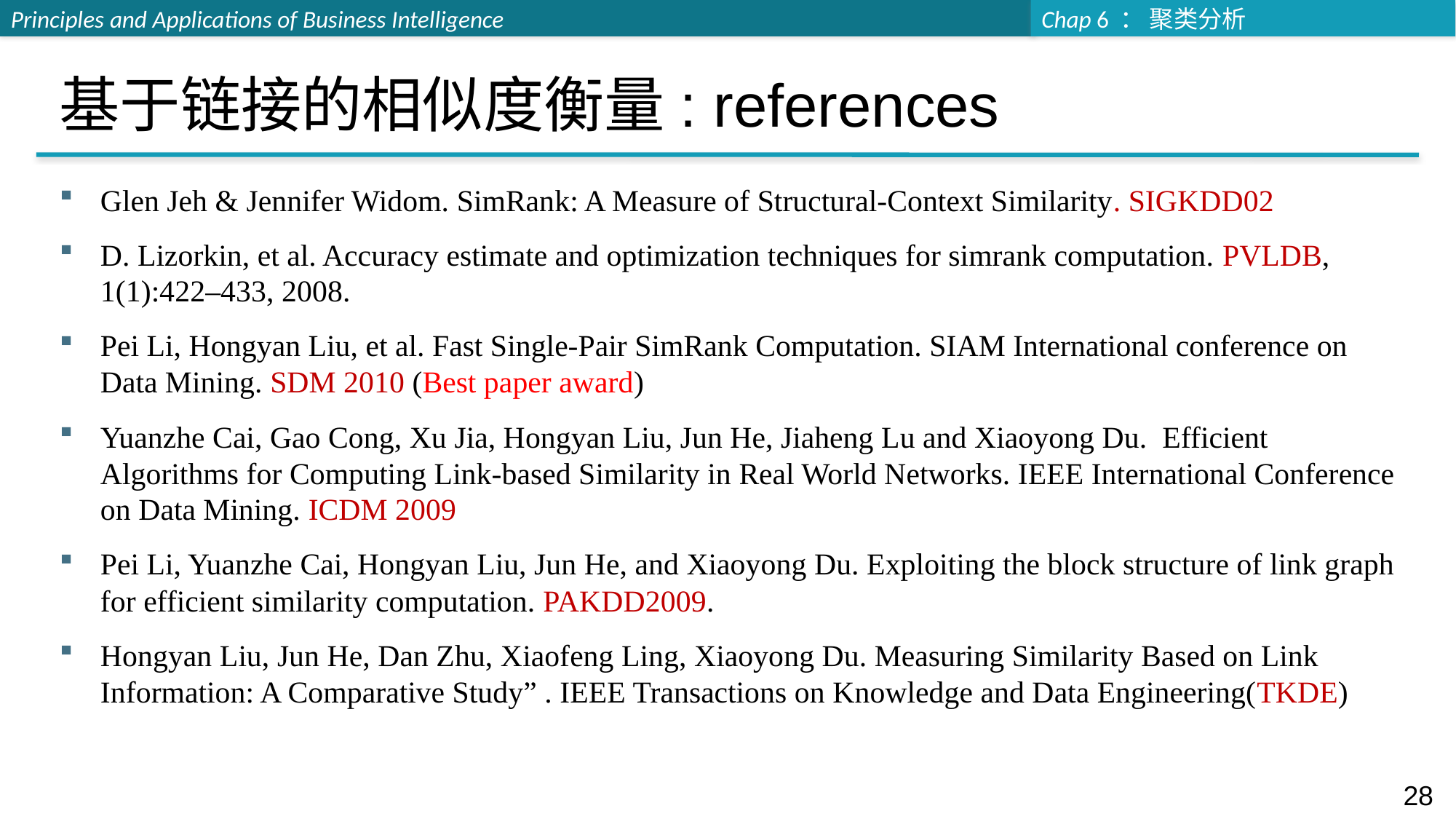

# 基于链接的相似度衡量: references
Glen Jeh & Jennifer Widom. SimRank: A Measure of Structural-Context Similarity. SIGKDD02
D. Lizorkin, et al. Accuracy estimate and optimization techniques for simrank computation. PVLDB, 1(1):422–433, 2008.
Pei Li, Hongyan Liu, et al. Fast Single-Pair SimRank Computation. SIAM International conference on Data Mining. SDM 2010 (Best paper award)
Yuanzhe Cai, Gao Cong, Xu Jia, Hongyan Liu, Jun He, Jiaheng Lu and Xiaoyong Du.  Efficient Algorithms for Computing Link-based Similarity in Real World Networks. IEEE International Conference on Data Mining. ICDM 2009
Pei Li, Yuanzhe Cai, Hongyan Liu, Jun He, and Xiaoyong Du. Exploiting the block structure of link graph for efficient similarity computation. PAKDD2009.
Hongyan Liu, Jun He, Dan Zhu, Xiaofeng Ling, Xiaoyong Du. Measuring Similarity Based on Link Information: A Comparative Study” . IEEE Transactions on Knowledge and Data Engineering(TKDE)